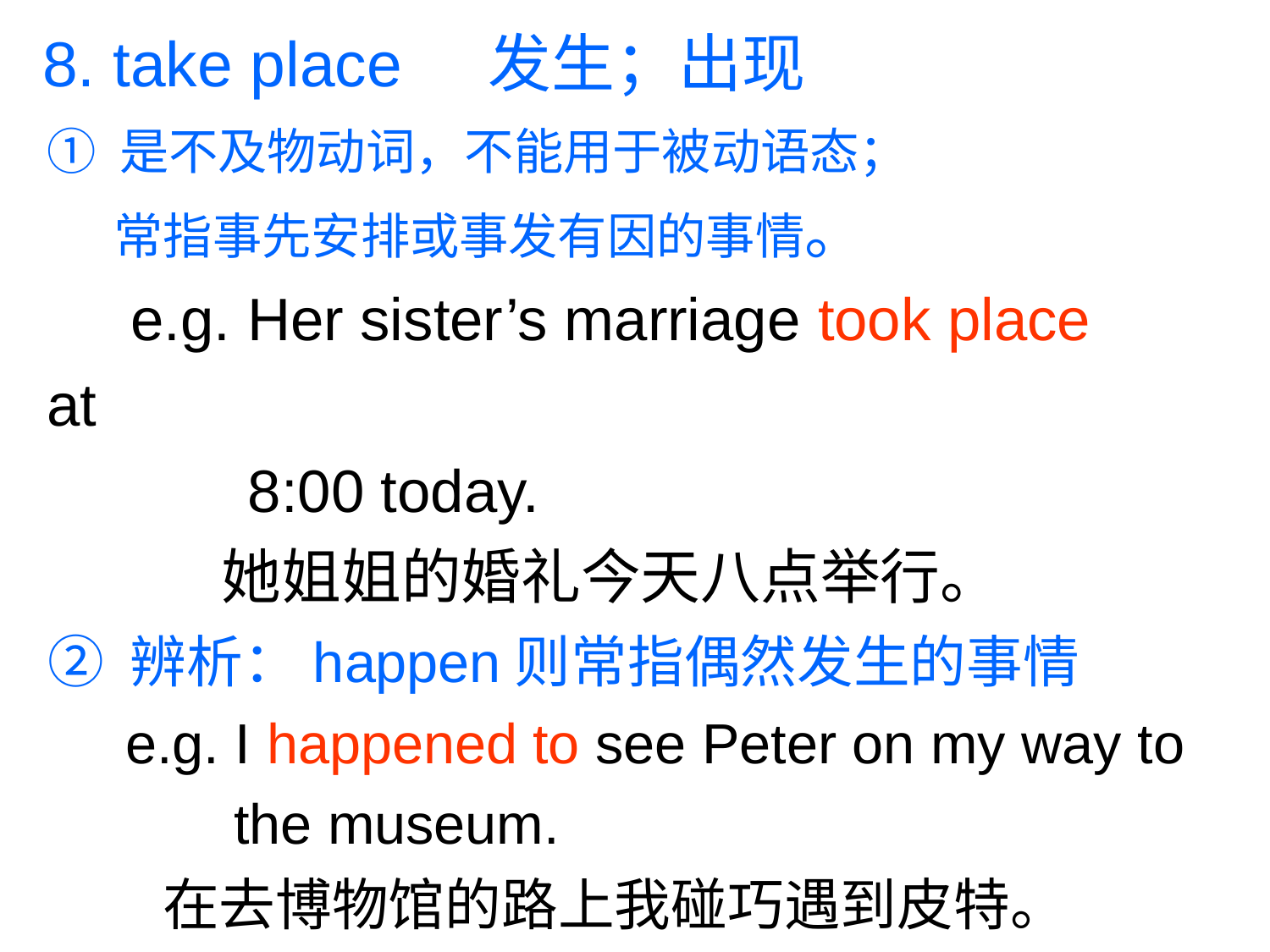

8. take place    发生；出现
① 是不及物动词，不能用于被动语态；
     常指事先安排或事发有因的事情。
     e.g. Her sister’s marriage took place at
            8:00 today.
            她姐姐的婚礼今天八点举行。
② 辨析：happen则常指偶然发生的事情
     e.g. I happened to see Peter on my way to the museum.
        在去博物馆的路上我碰巧遇到皮特。